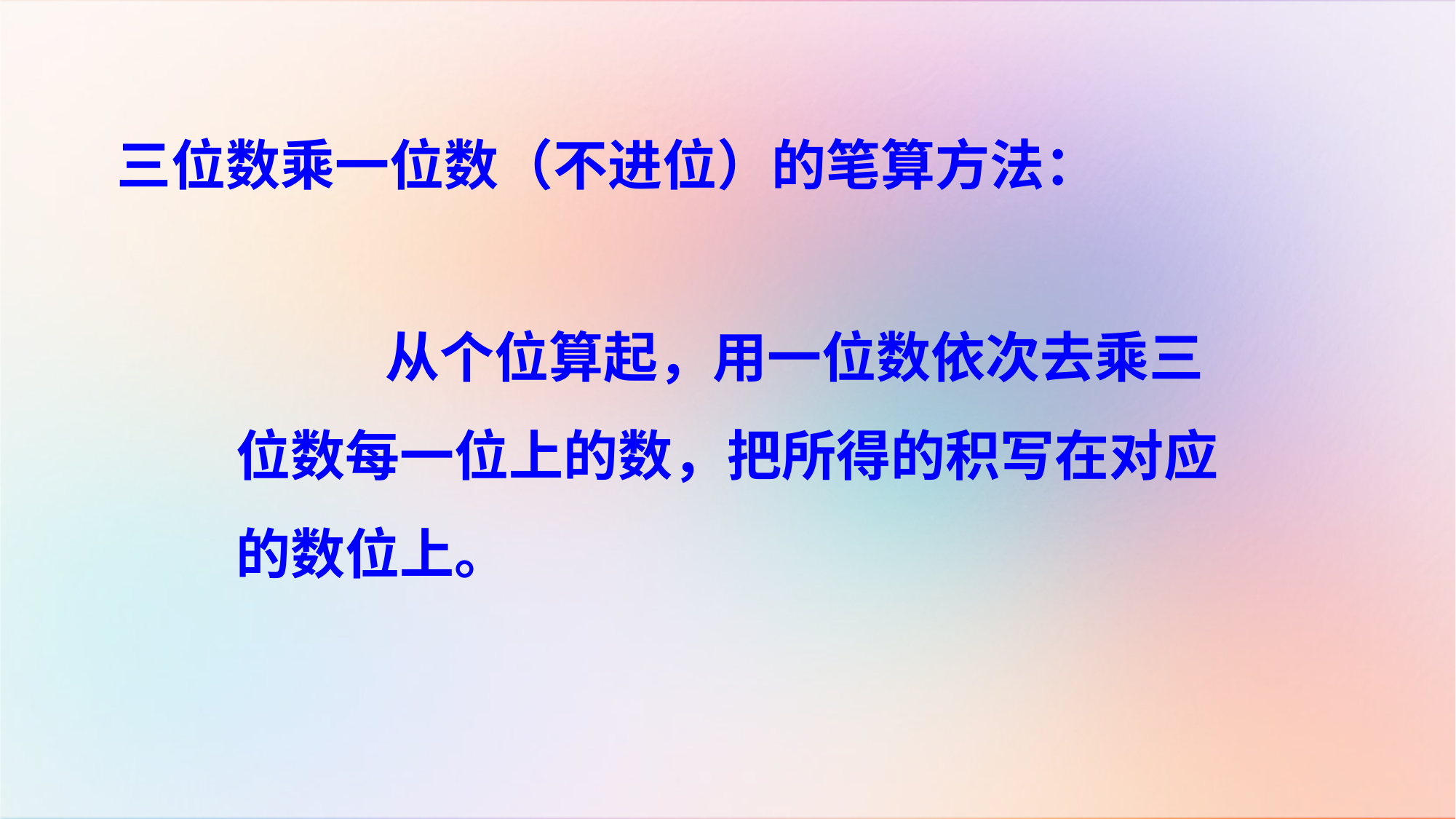

三位数乘一位数（不进位）的笔算方法：
从个位算起，用一位数依次去乘三位数每一位上的数，把所得的积写在对应的数位上。